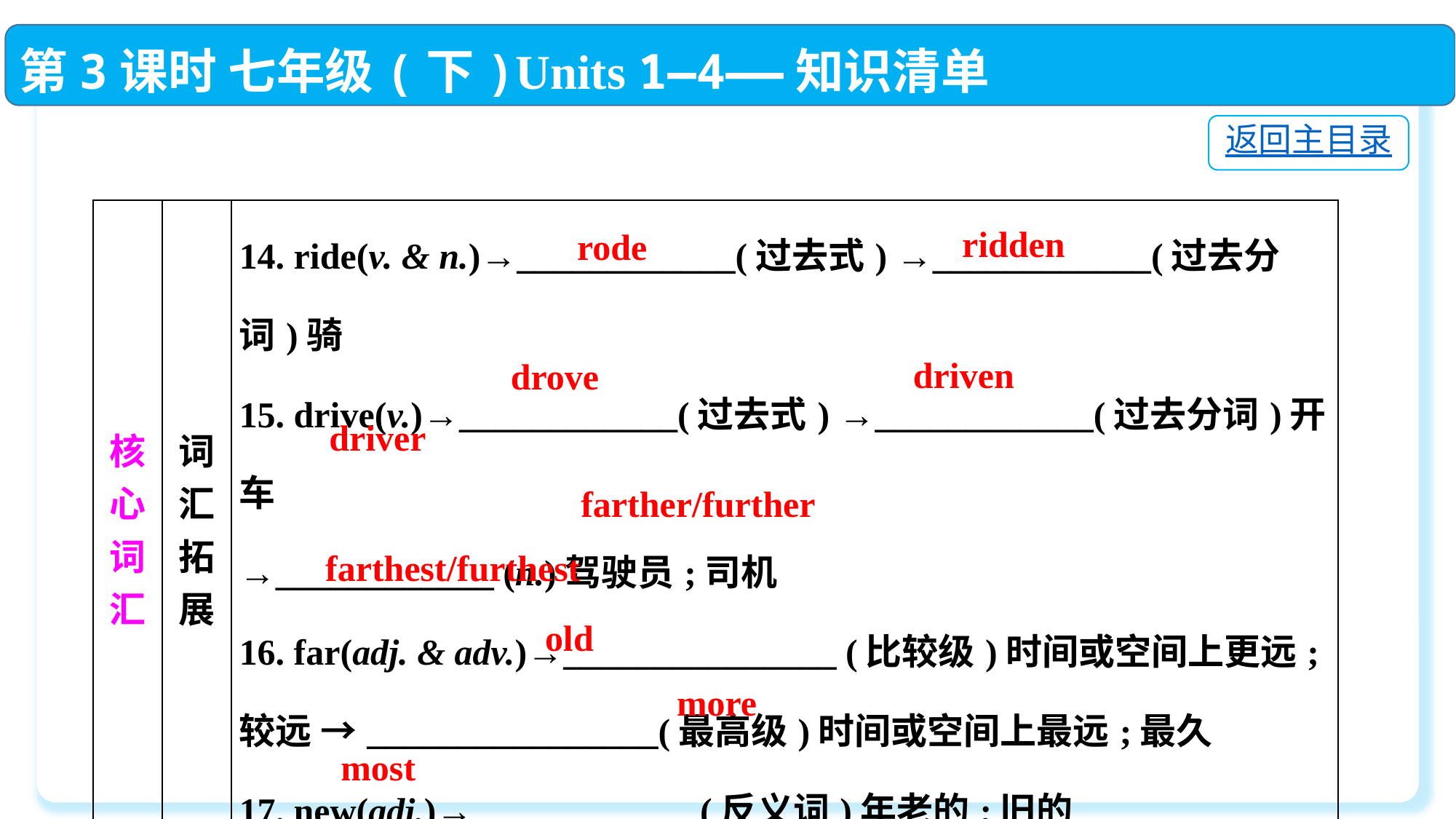

第3课时 七年级(下)Units 1—4——知识清单

返回主目录
| 核心词汇 | 词汇拓展 | 14. ride(v. & n.)→\_\_\_\_\_\_\_\_\_\_\_\_(过去式) →\_\_\_\_\_\_\_\_\_\_\_\_(过去分词)骑  15. drive(v.)→\_\_\_\_\_\_\_\_\_\_\_\_(过去式) →\_\_\_\_\_\_\_\_\_\_\_\_(过去分词)开车  →\_\_\_\_\_\_\_\_\_\_\_\_ (n.)驾驶员;司机  16. far(adj. & adv.)→\_\_\_\_\_\_\_\_\_\_\_\_\_\_\_ (比较级)时间或空间上更远;较远 →\_\_\_\_\_\_\_\_\_\_\_\_\_\_\_\_(最高级)时间或空间上最远;最久  17. new(adj.)→\_\_\_\_\_\_\_\_\_\_\_\_ (反义词)年老的;旧的  18. many(adj. & pron.)→\_\_\_\_\_\_\_\_\_\_\_\_ (比较级)更多的→\_\_\_\_\_\_\_\_\_\_\_\_ (最高级)最多的 |
| --- | --- | --- |
ridden
rode
driven
drove
driver
farther/further
farthest/furthest
old
more
most